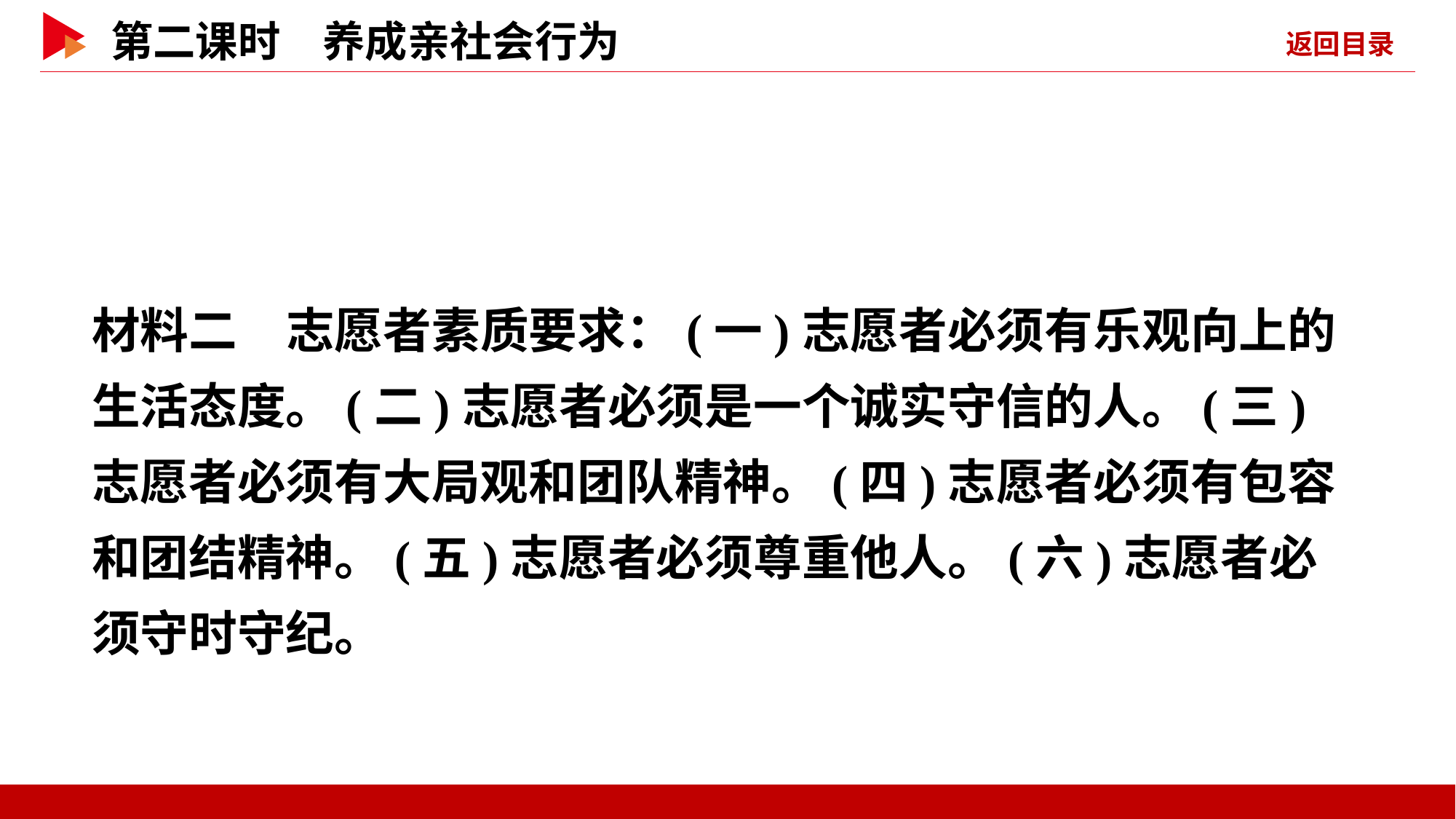

材料二　志愿者素质要求：(一)志愿者必须有乐观向上的生活态度。(二)志愿者必须是一个诚实守信的人。(三)志愿者必须有大局观和团队精神。(四)志愿者必须有包容和团结精神。(五)志愿者必须尊重他人。(六)志愿者必须守时守纪。